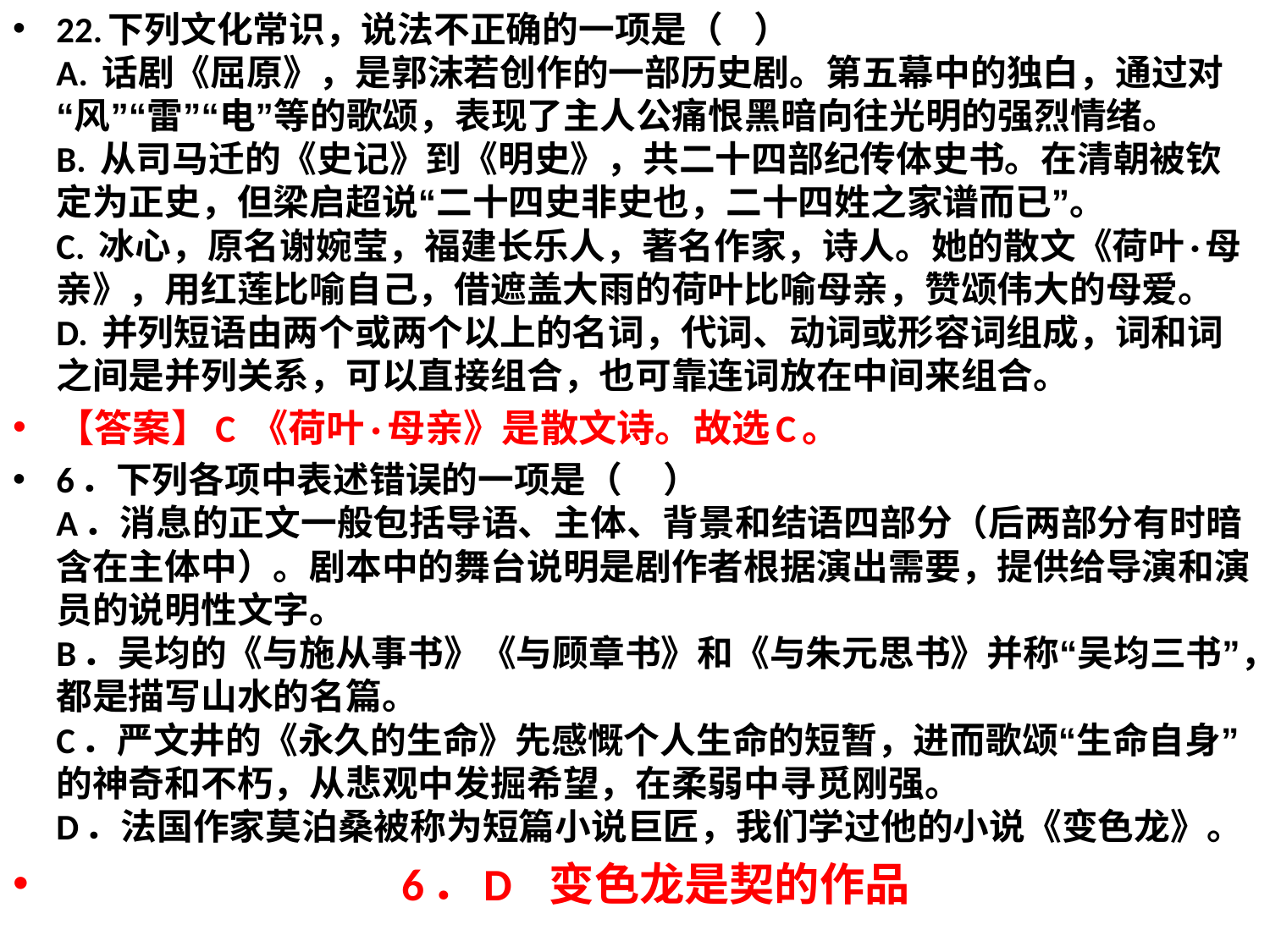

22.下列文化常识，说法不正确的一项是（   ）
A. 话剧《屈原》，是郭沫若创作的一部历史剧。第五幕中的独白，通过对“风”“雷”“电”等的歌颂，表现了主人公痛恨黑暗向往光明的强烈情绪。
B. 从司马迁的《史记》到《明史》，共二十四部纪传体史书。在清朝被钦定为正史，但梁启超说“二十四史非史也，二十四姓之家谱而已”。
C. 冰心，原名谢婉莹，福建长乐人，著名作家，诗人。她的散文《荷叶·母亲》，用红莲比喻自己，借遮盖大雨的荷叶比喻母亲，赞颂伟大的母爱。
D. 并列短语由两个或两个以上的名词，代词、动词或形容词组成，词和词之间是并列关系，可以直接组合，也可靠连词放在中间来组合。
【答案】C 《荷叶·母亲》是散文诗。故选C。
6．下列各项中表述错误的一项是（    ）
A．消息的正文一般包括导语、主体、背景和结语四部分（后两部分有时暗含在主体中）。剧本中的舞台说明是剧作者根据演出需要，提供给导演和演员的说明性文字。
B．吴均的《与施从事书》《与顾章书》和《与朱元思书》并称“吴均三书”，都是描写山水的名篇。
C．严文井的《永久的生命》先感慨个人生命的短暂，进而歌颂“生命自身”的神奇和不朽，从悲观中发掘希望，在柔弱中寻觅刚强。
D．法国作家莫泊桑被称为短篇小说巨匠，我们学过他的小说《变色龙》。
                                  6．D   变色龙是契的作品
#